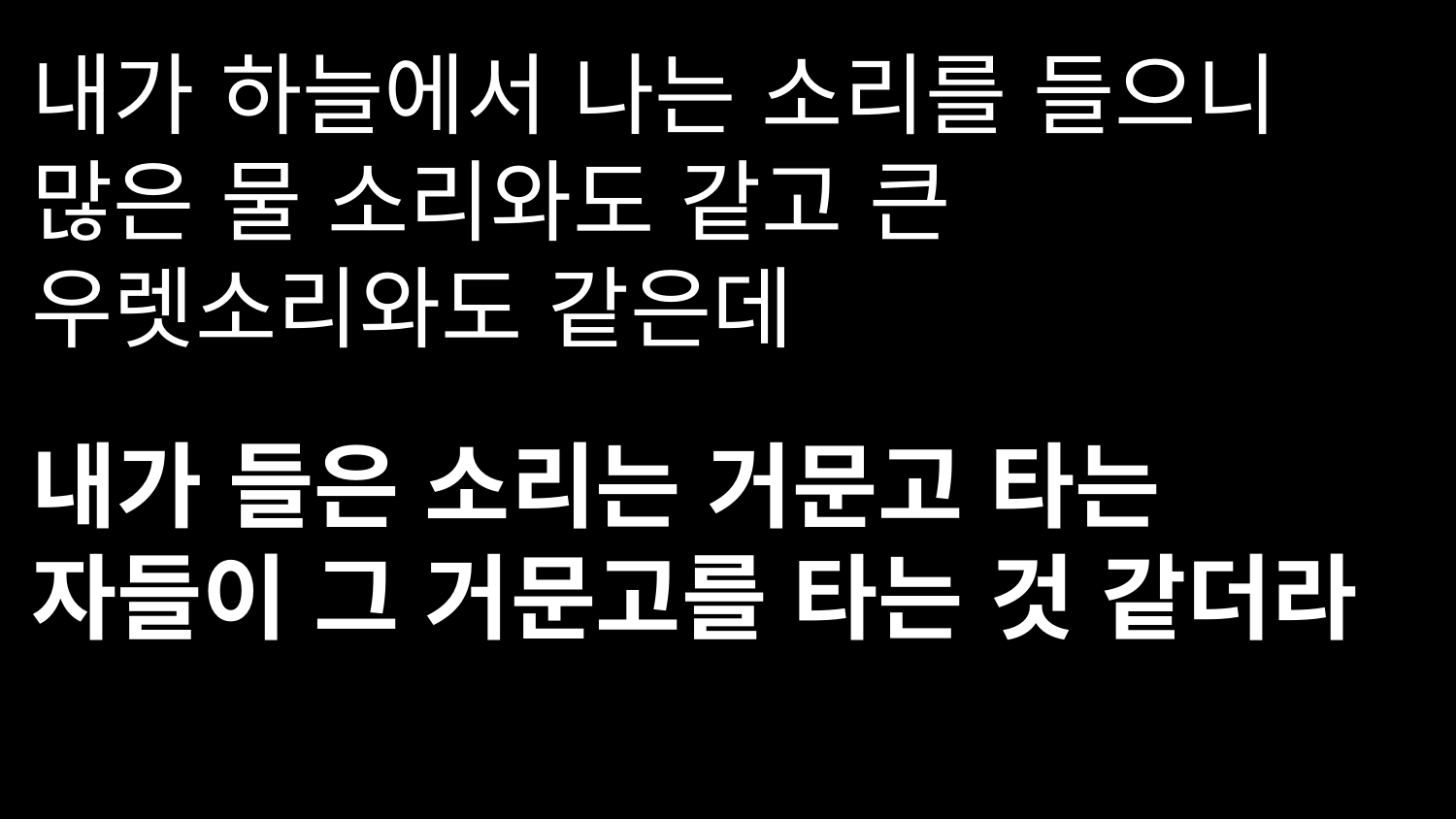

내가 하늘에서 나는 소리를 들으니 많은 물 소리와도 같고 큰 우렛소리와도 같은데
내가 들은 소리는 거문고 타는 자들이 그 거문고를 타는 것 같더라